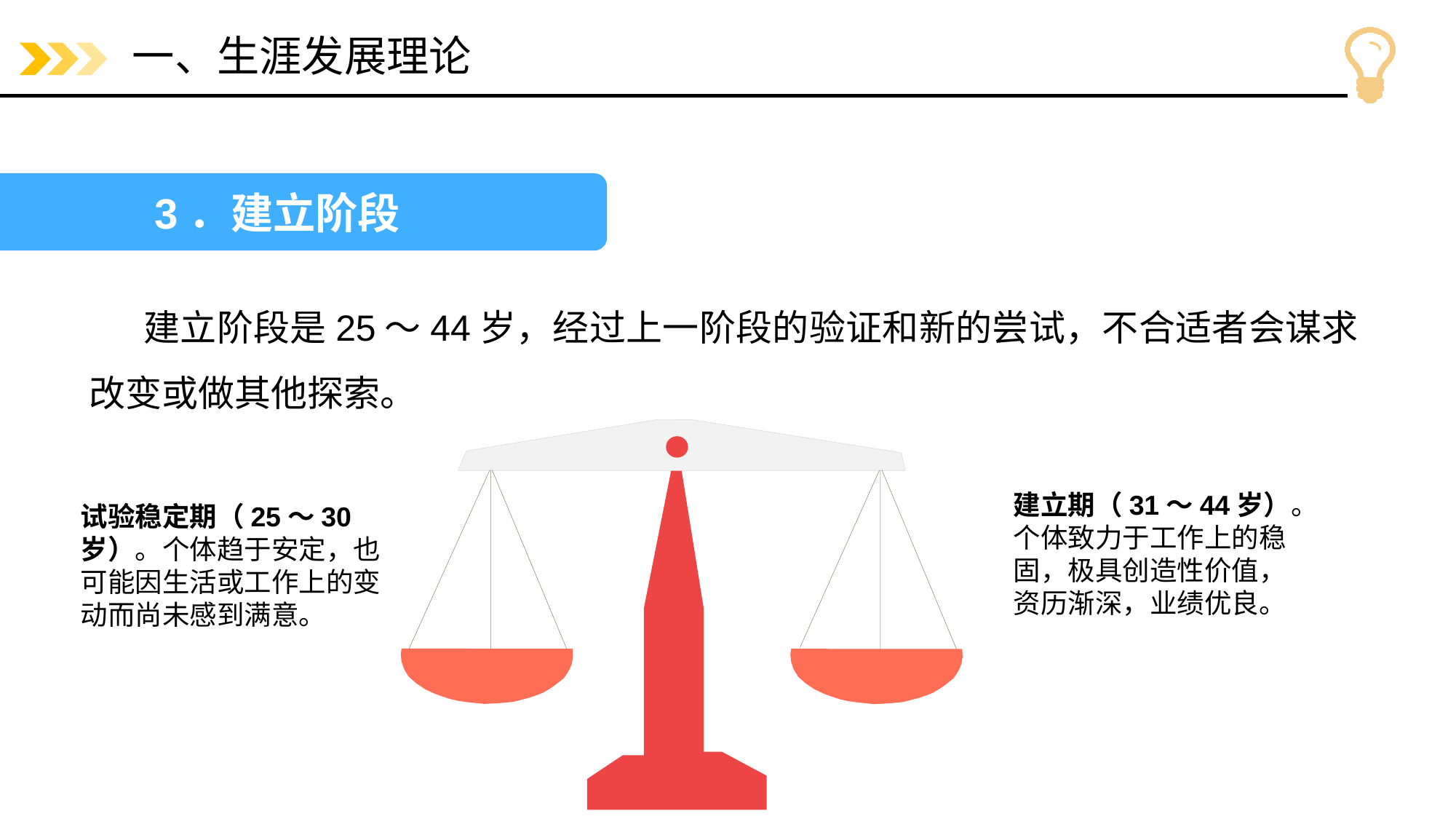

26
# 一、生涯发展理论
3．建立阶段
建立阶段是25～44岁，经过上一阶段的验证和新的尝试，不合适者会谋求改变或做其他探索。

建立期（31～44岁）。个体致力于工作上的稳固，极具创造性价值，资历渐深，业绩优良。
试验稳定期（25～30岁）。个体趋于安定，也可能因生活或工作上的变动而尚未感到满意。